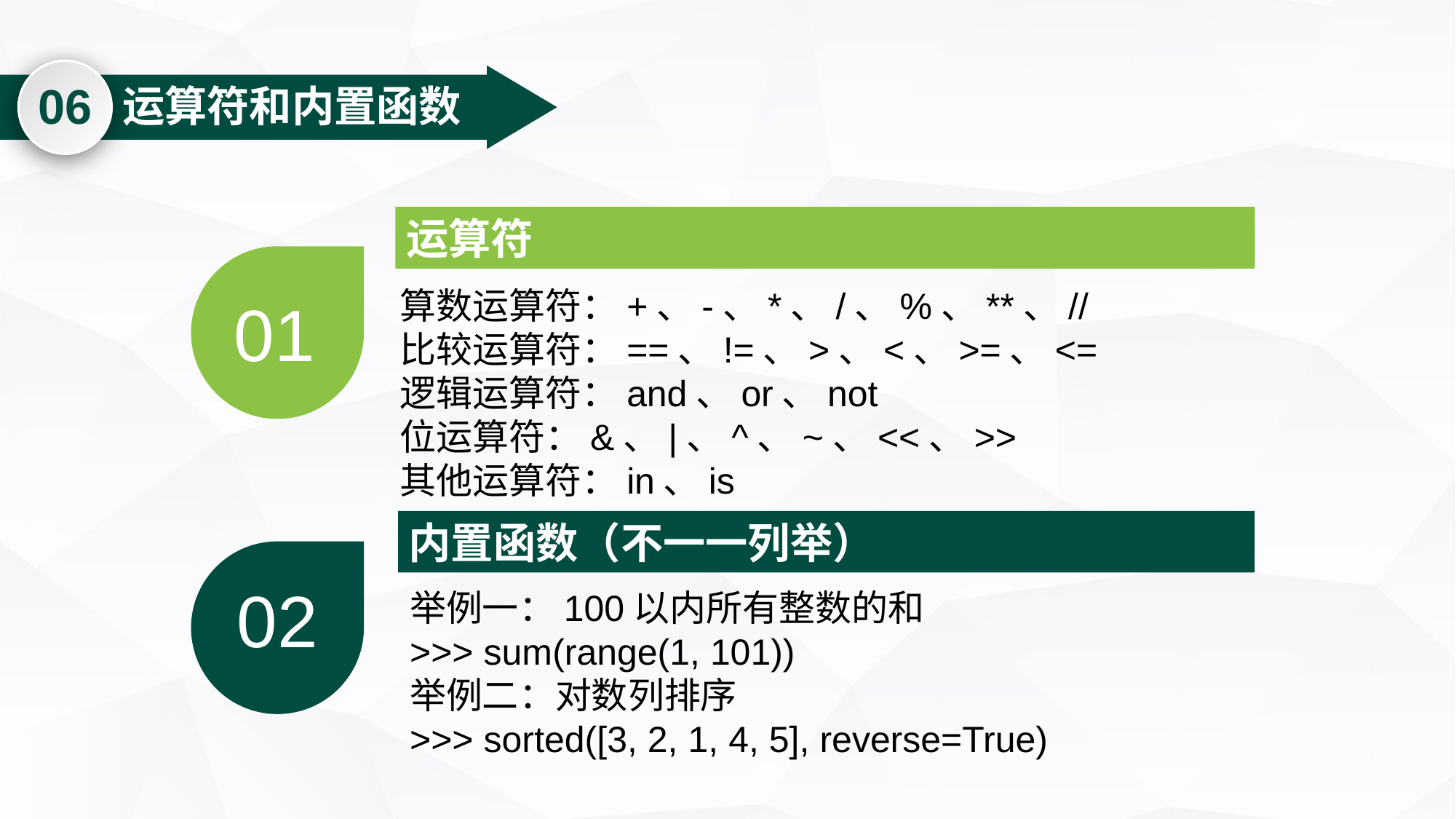

06
运算符和内置函数
运算符

01
算数运算符：+、-、*、/、%、**、//
比较运算符：==、!=、>、<、>=、<=
逻辑运算符：and、or、not
位运算符：&、|、^、~、<<、>>
其他运算符：in、is
内置函数（不一一列举）

02
举例一：100以内所有整数的和
>>> sum(range(1, 101))
举例二：对数列排序
>>> sorted([3, 2, 1, 4, 5], reverse=True)